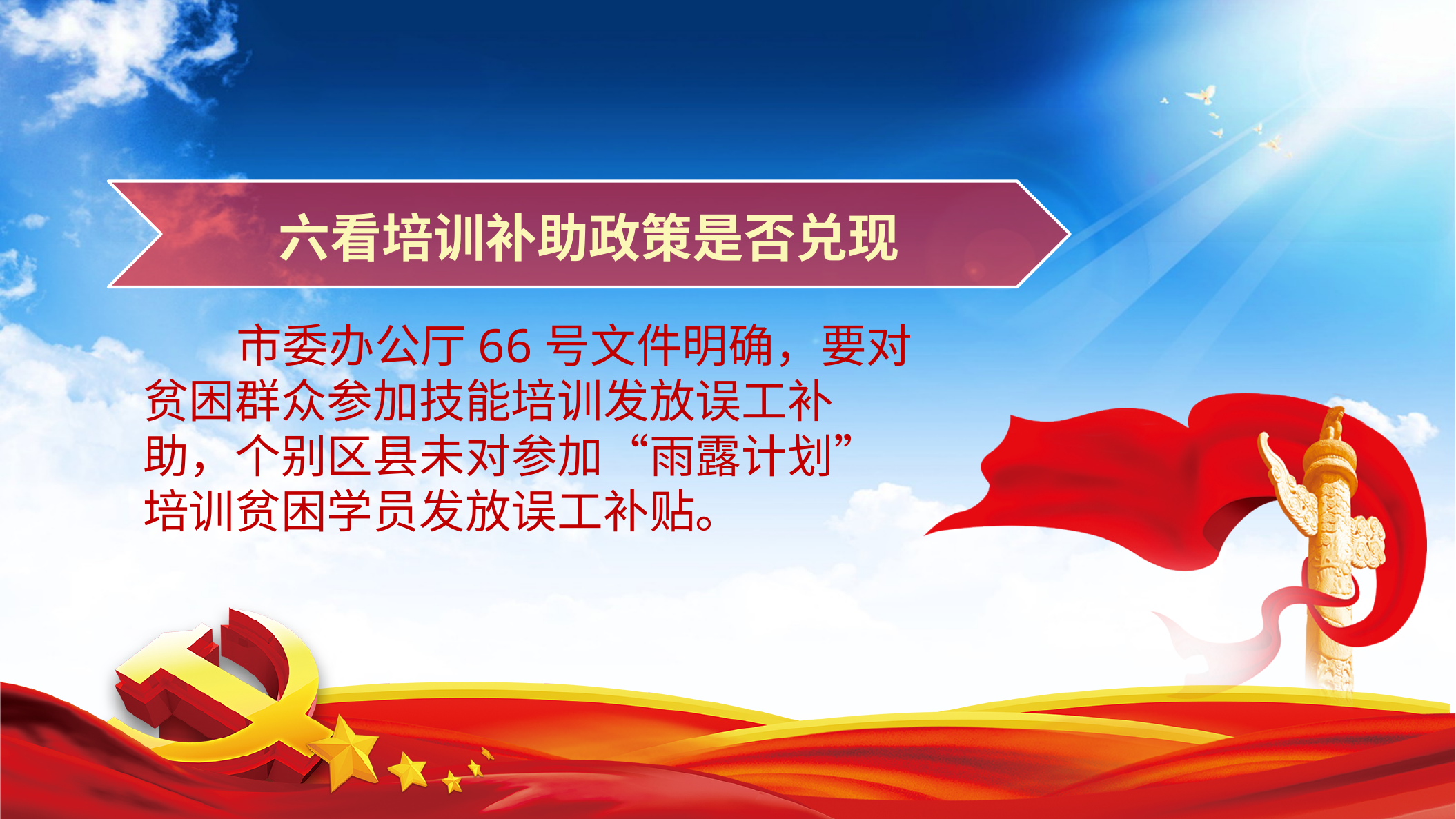

六看培训补助政策是否兑现
        市委办公厅66号文件明确，要对贫困群众参加技能培训发放误工补助，个别区县未对参加“雨露计划”培训贫困学员发放误工补贴。